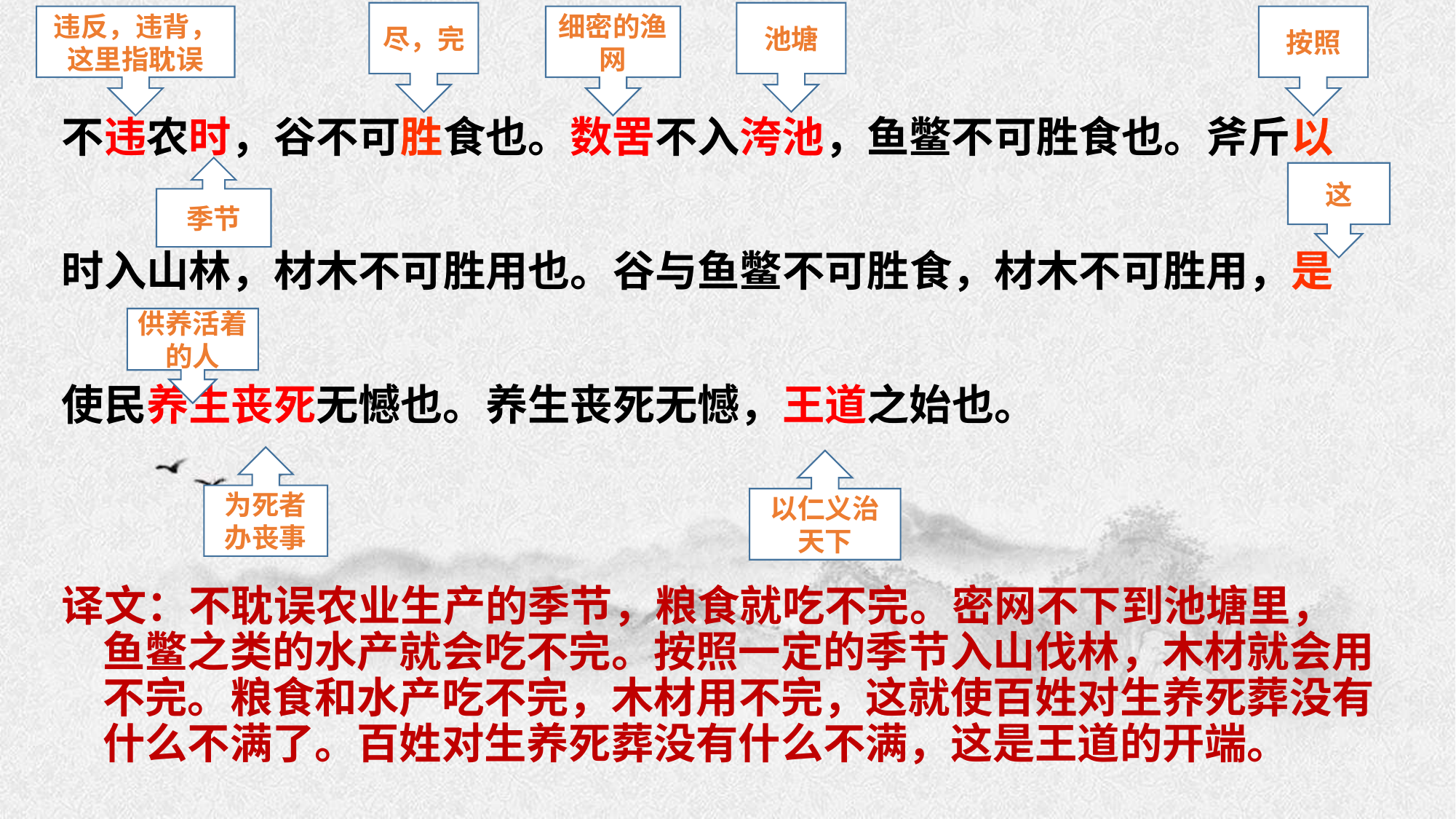

尽，完
池塘
违反，违背，这里指耽误
细密的渔网
按照
不违农时，谷不可胜食也。数罟不入洿池，鱼鳖不可胜食也。斧斤以

时入山林，材木不可胜用也。谷与鱼鳖不可胜食，材木不可胜用，是

使民养生丧死无憾也。养生丧死无憾，王道之始也。

译文：不耽误农业生产的季节，粮食就吃不完。密网不下到池塘里，鱼鳖之类的水产就会吃不完。按照一定的季节入山伐林，木材就会用不完。粮食和水产吃不完，木材用不完，这就使百姓对生养死葬没有什么不满了。百姓对生养死葬没有什么不满，这是王道的开端。

季节
这
供养活着的人
为死者办丧事
以仁义治天下